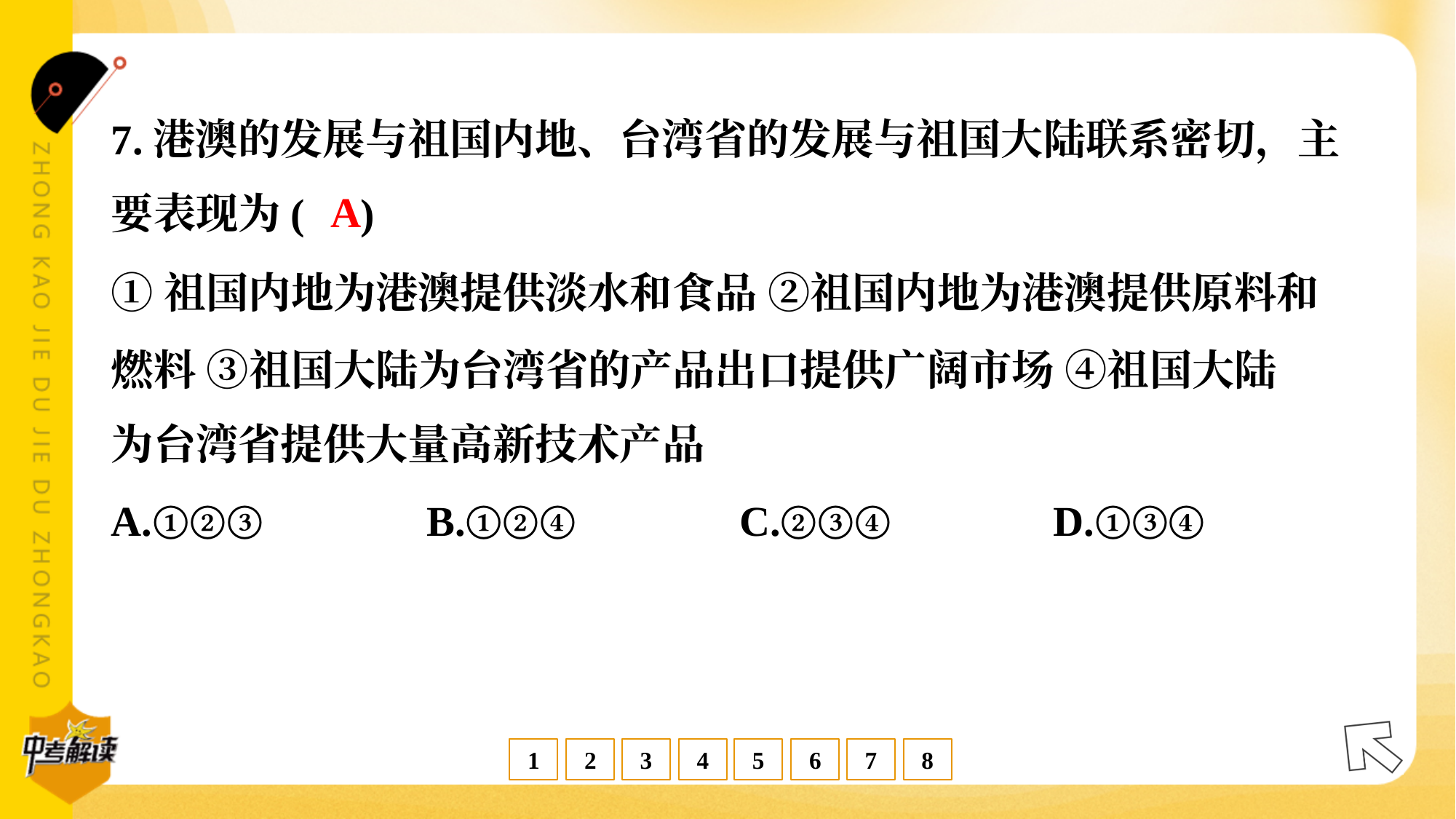

7.港澳的发展与祖国内地、台湾省的发展与祖国大陆联系密切，主
要表现为(     )
A
①祖国内地为港澳提供淡水和食品 ②祖国内地为港澳提供原料和
燃料 ③祖国大陆为台湾省的产品出口提供广阔市场 ④祖国大陆
为台湾省提供大量高新技术产品
A.①②③	B.①②④	C.②③④	D.①③④